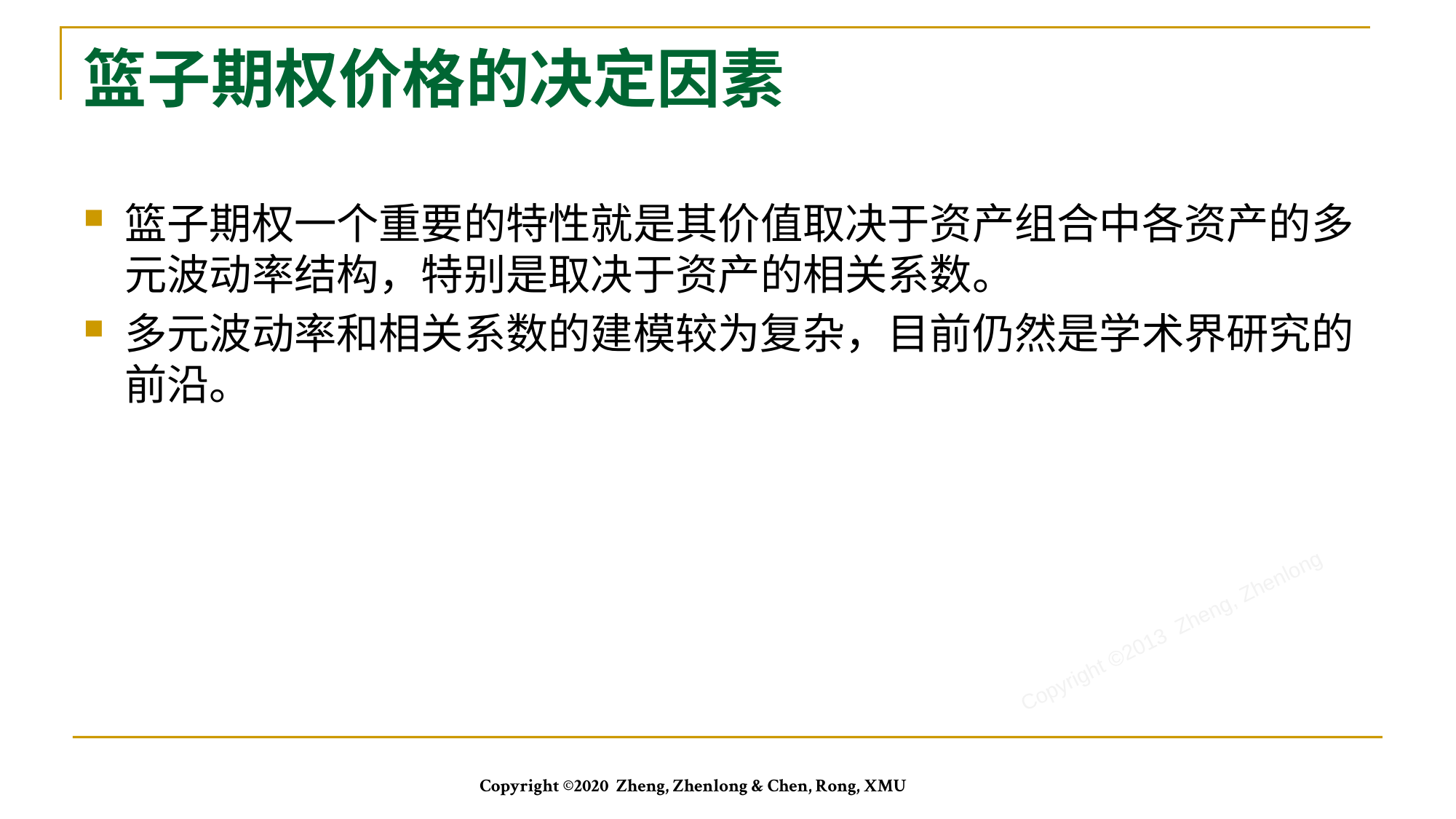

# 篮子期权价格的决定因素
篮子期权一个重要的特性就是其价值取决于资产组合中各资产的多元波动率结构，特别是取决于资产的相关系数。
多元波动率和相关系数的建模较为复杂，目前仍然是学术界研究的前沿。
Copyright ©2020  Zheng, Zhenlong & Chen, Rong, XMU